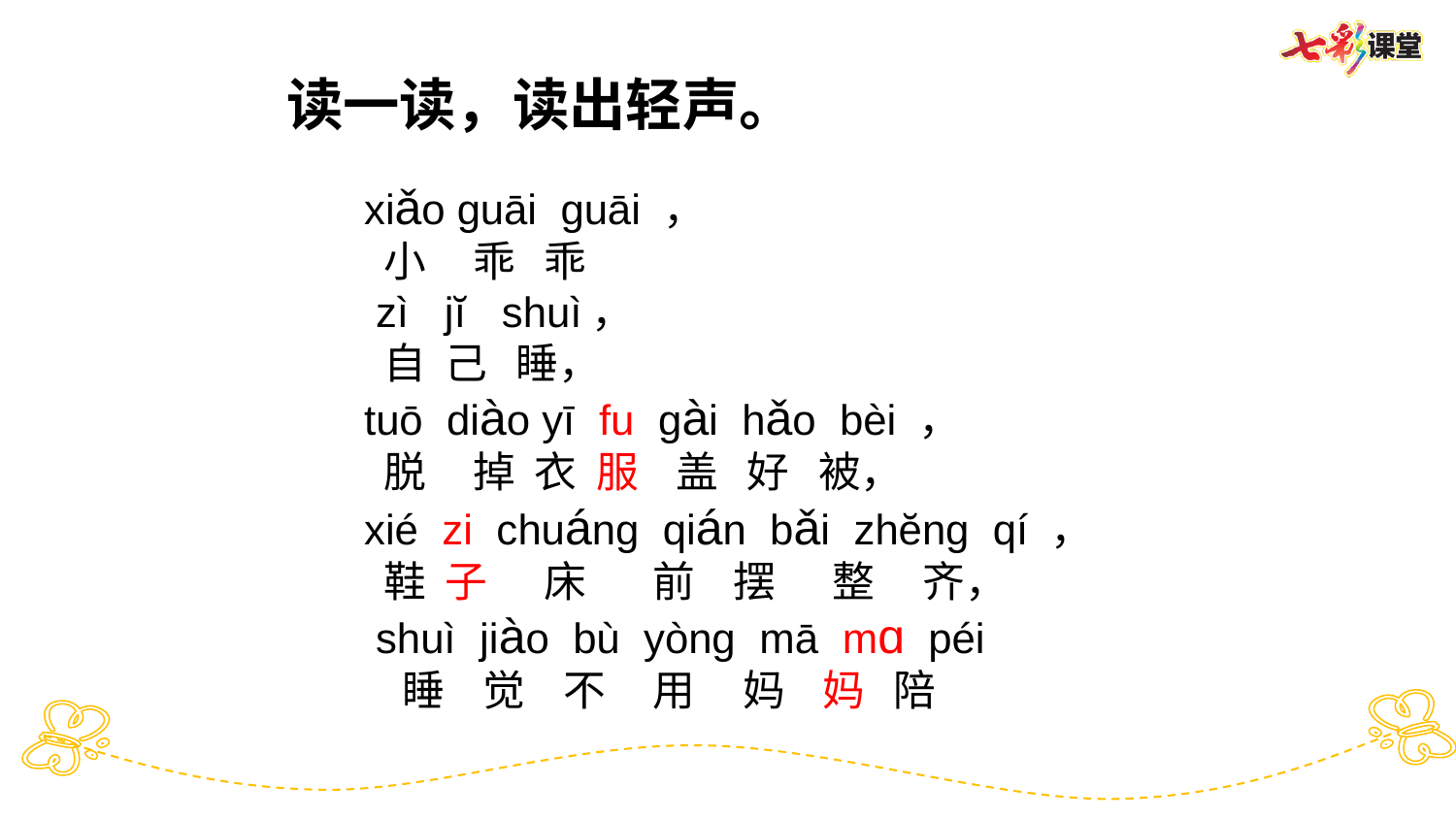

读一读，读出轻声。
xiǎo guāi  guāi ，
 小     乖   乖
 zì   jĭ   shuì，
 自  己   睡，
tuō  diào yī  fu  gài  hǎo  bèi ，
 脱     掉  衣  服    盖   好   被，
xié  zi  chuáng  qián  bǎi  zhĕng  qí ，
 鞋  子      床       前    摆      整     齐，
 shuì  jiào  bù  yòng  mā  mɑ  péi
   睡    觉    不     用     妈    妈   陪